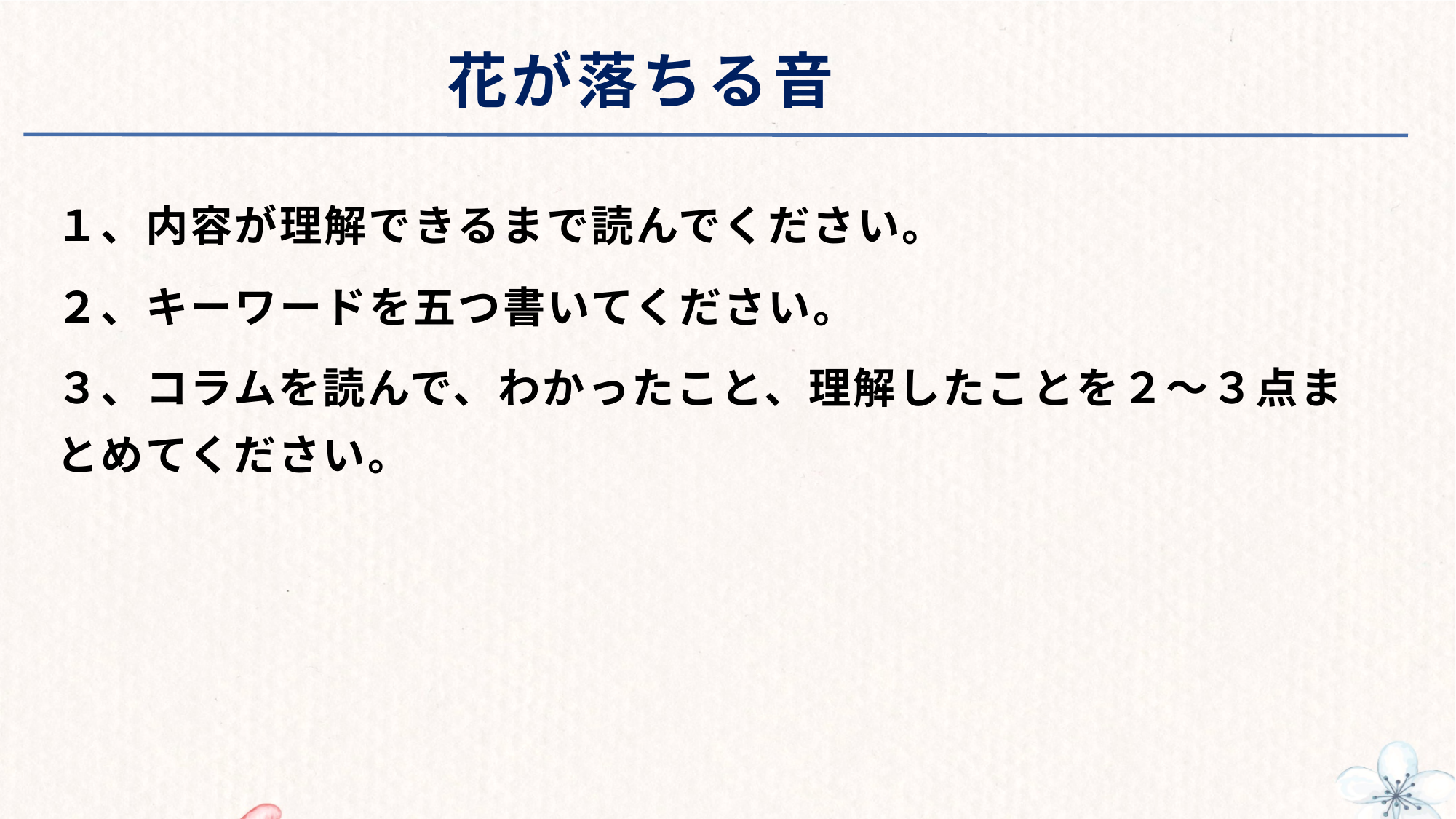

# 花が落ちる音
１、内容が理解できるまで読んでください。
２、キーワードを五つ書いてください。
３、コラムを読んで、わかったこと、理解したことを２～３点まとめてください。